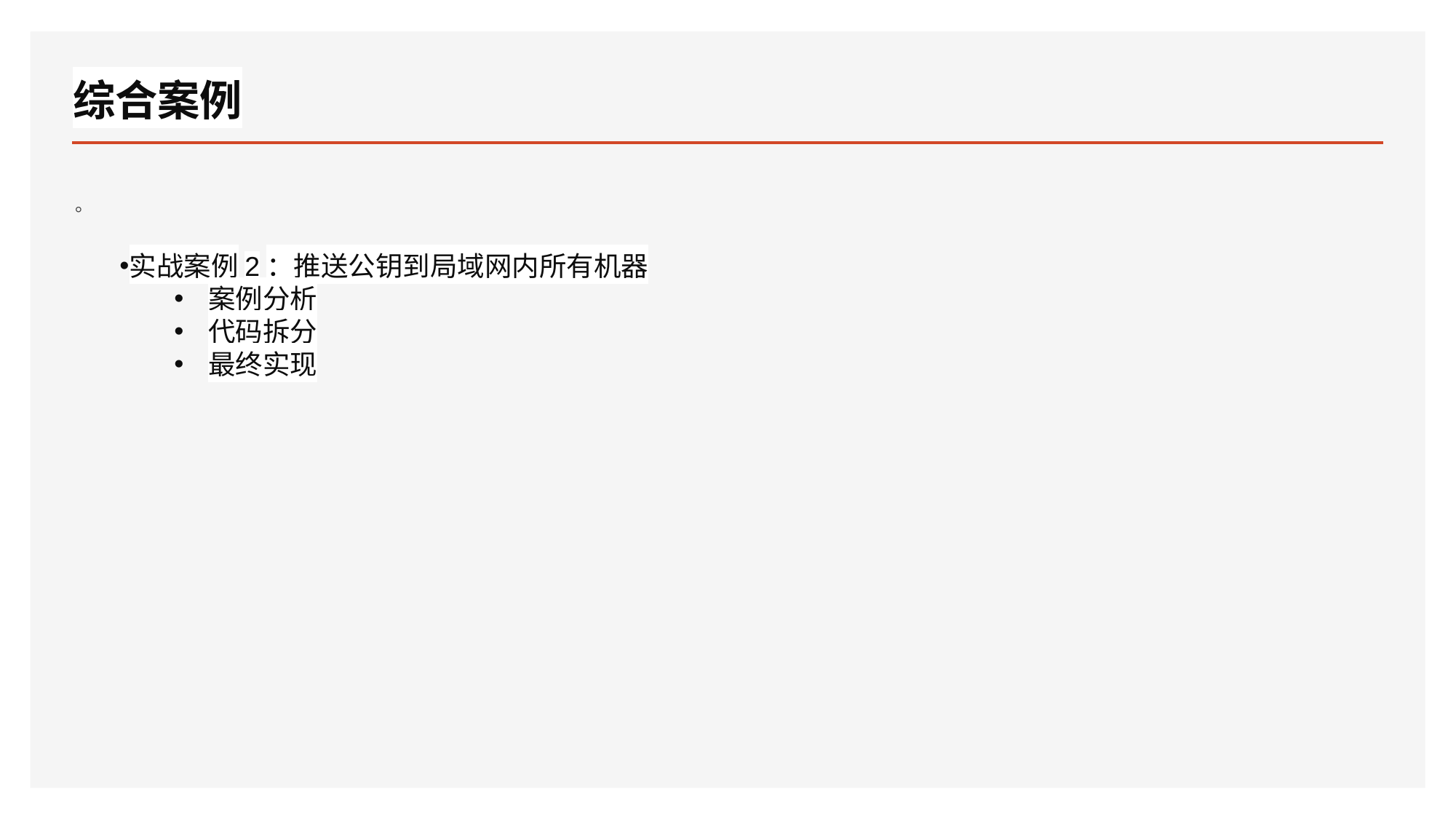

# 综合案例
。
实战案例2：推送公钥到局域网内所有机器
案例分析
代码拆分
最终实现